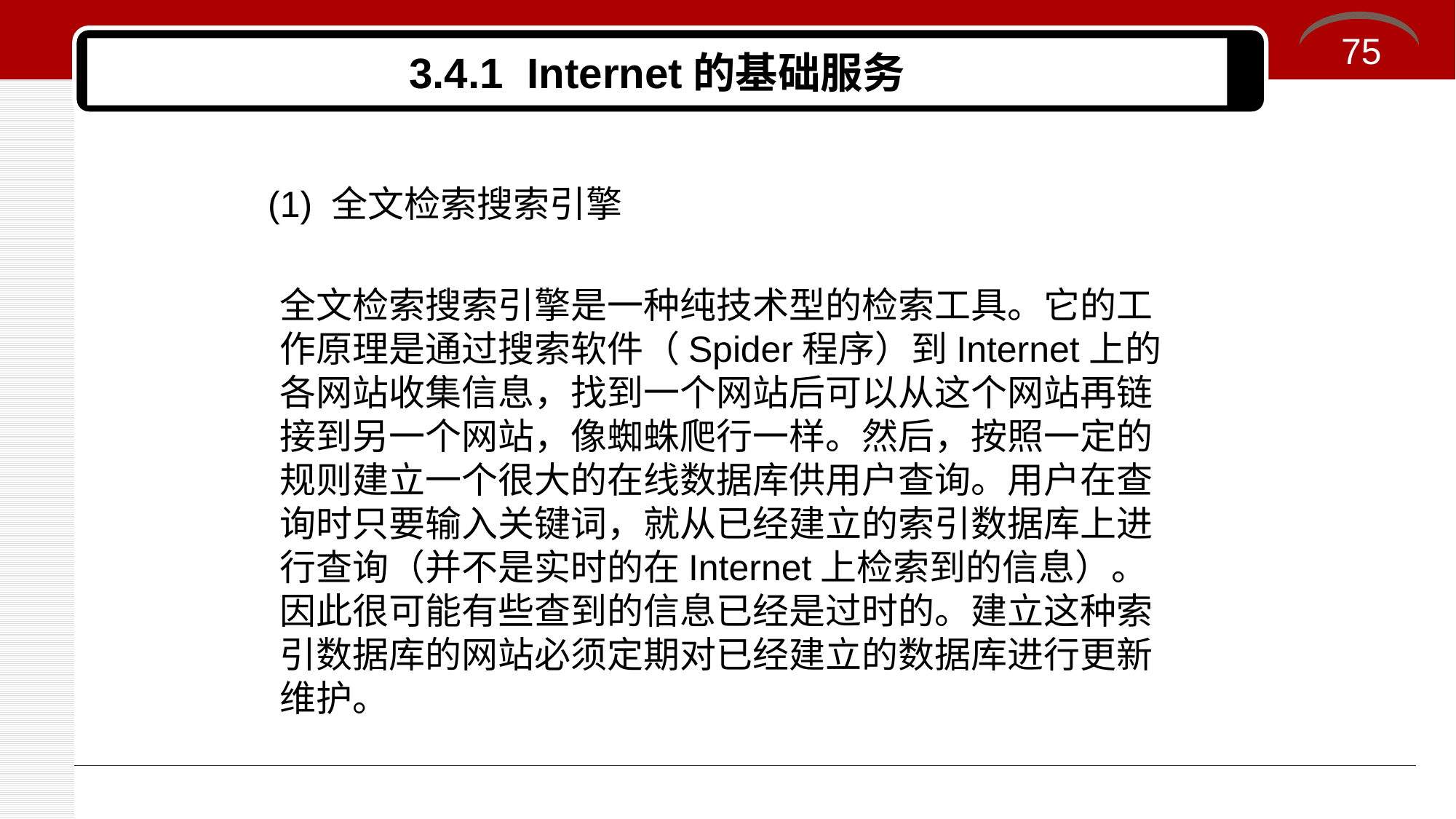

75
# 3.4.1  Internet的基础服务
(1) 全文检索搜索引擎
全文检索搜索引擎是一种纯技术型的检索工具。它的工作原理是通过搜索软件（Spider程序）到Internet上的各网站收集信息，找到一个网站后可以从这个网站再链接到另一个网站，像蜘蛛爬行一样。然后，按照一定的规则建立一个很大的在线数据库供用户查询。用户在查询时只要输入关键词，就从已经建立的索引数据库上进行查询（并不是实时的在Internet上检索到的信息）。因此很可能有些查到的信息已经是过时的。建立这种索引数据库的网站必须定期对已经建立的数据库进行更新维护。